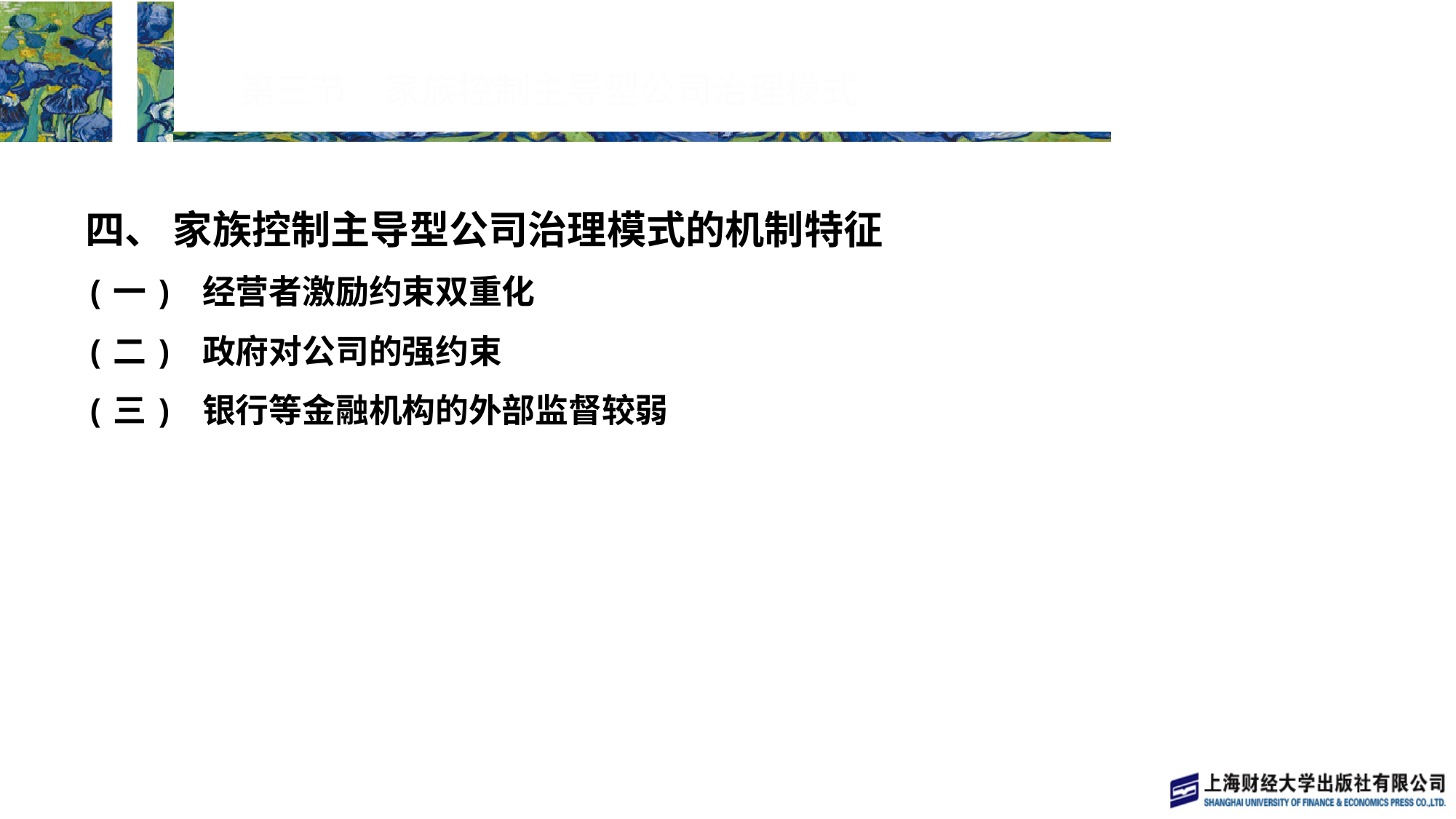

# 第三节　家族控制主导型公司治理模式
四、 家族控制主导型公司治理模式的机制特征
(一) 经营者激励约束双重化
(二) 政府对公司的强约束
(三) 银行等金融机构的外部监督较弱